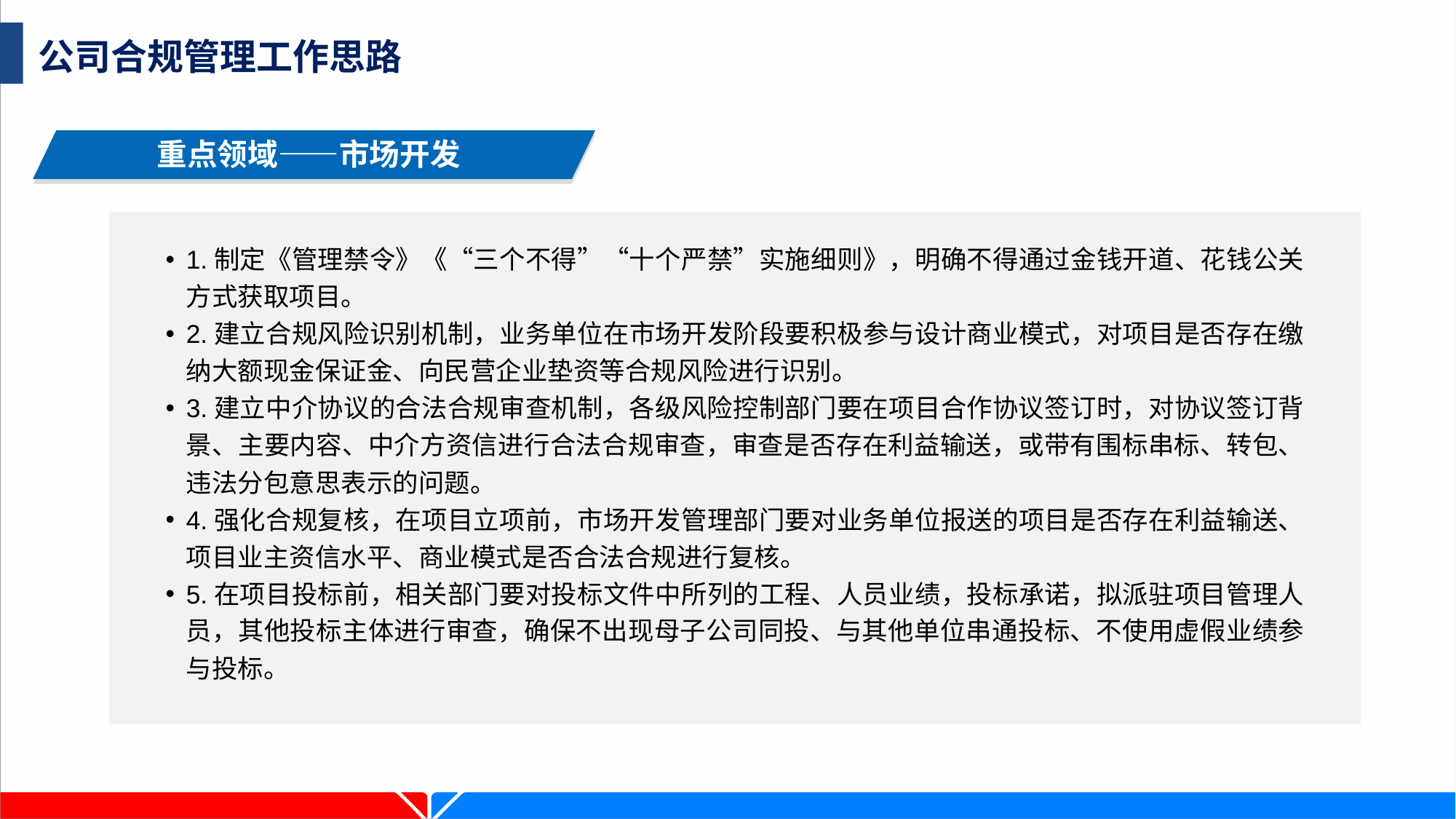

公司合规管理工作思路

重点领域——市场开发

1.制定《管理禁令》《“三个不得”“十个严禁”实施细则》，明确不得通过金钱开道、花钱公关方式获取项目。
2.建立合规风险识别机制，业务单位在市场开发阶段要积极参与设计商业模式，对项目是否存在缴纳大额现金保证金、向民营企业垫资等合规风险进行识别。
3.建立中介协议的合法合规审查机制，各级风险控制部门要在项目合作协议签订时，对协议签订背景、主要内容、中介方资信进行合法合规审查，审查是否存在利益输送，或带有围标串标、转包、违法分包意思表示的问题。
4.强化合规复核，在项目立项前，市场开发管理部门要对业务单位报送的项目是否存在利益输送、项目业主资信水平、商业模式是否合法合规进行复核。
5.在项目投标前，相关部门要对投标文件中所列的工程、人员业绩，投标承诺，拟派驻项目管理人员，其他投标主体进行审查，确保不出现母子公司同投、与其他单位串通投标、不使用虚假业绩参与投标。